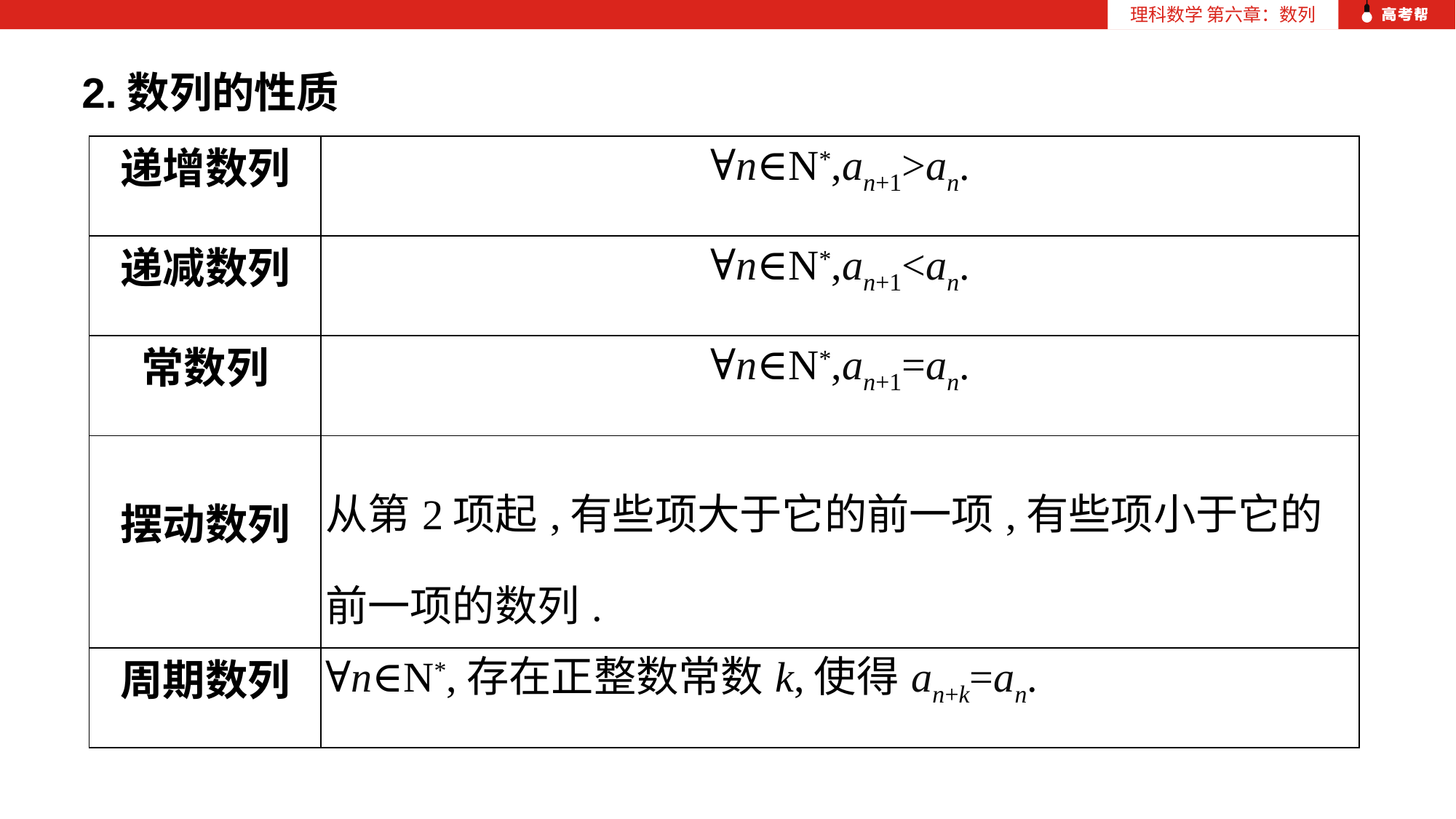

2.数列的性质
| 递增数列 | ∀n∈N\*,an+1>an. |
| --- | --- |
| 递减数列 | ∀n∈N\*,an+1<an. |
| 常数列 | ∀n∈N\*,an+1=an. |
| 摆动数列 | 从第2项起,有些项大于它的前一项,有些项小于它的前一项的数列. |
| 周期数列 | ∀n∈N\*,存在正整数常数k,使得an+k=an. |